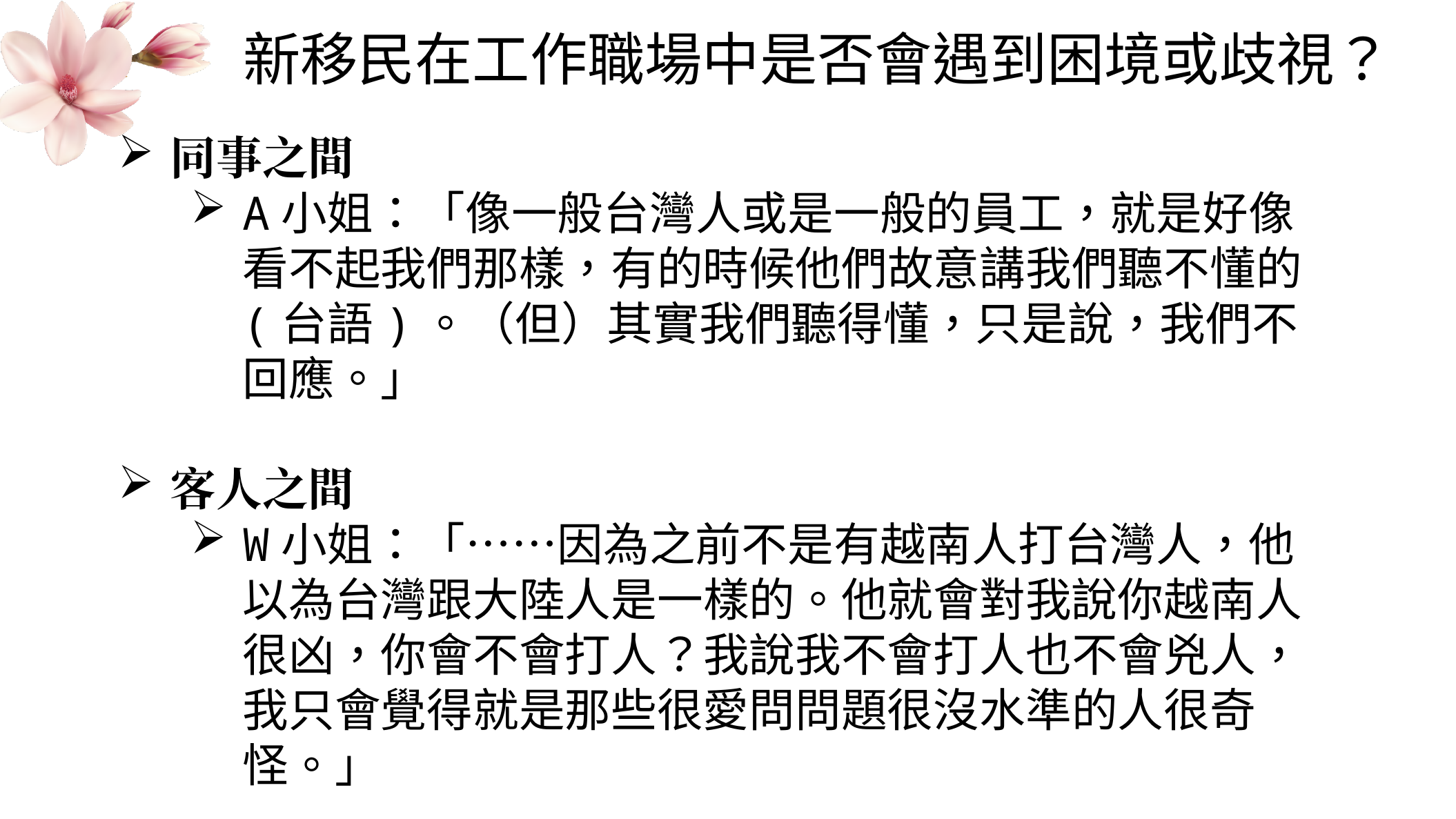

新移民在工作職場中是否會遇到困境或歧視？

同事之間
A小姐：「像一般台灣人或是一般的員工，就是好像看不起我們那樣，有的時候他們故意講我們聽不懂的(台語)。（但）其實我們聽得懂，只是說，我們不回應。」

客人之間
W小姐：「……因為之前不是有越南人打台灣人，他以為台灣跟大陸人是一樣的。他就會對我說你越南人很凶，你會不會打人？我說我不會打人也不會兇人，我只會覺得就是那些很愛問問題很沒水準的人很奇怪。」